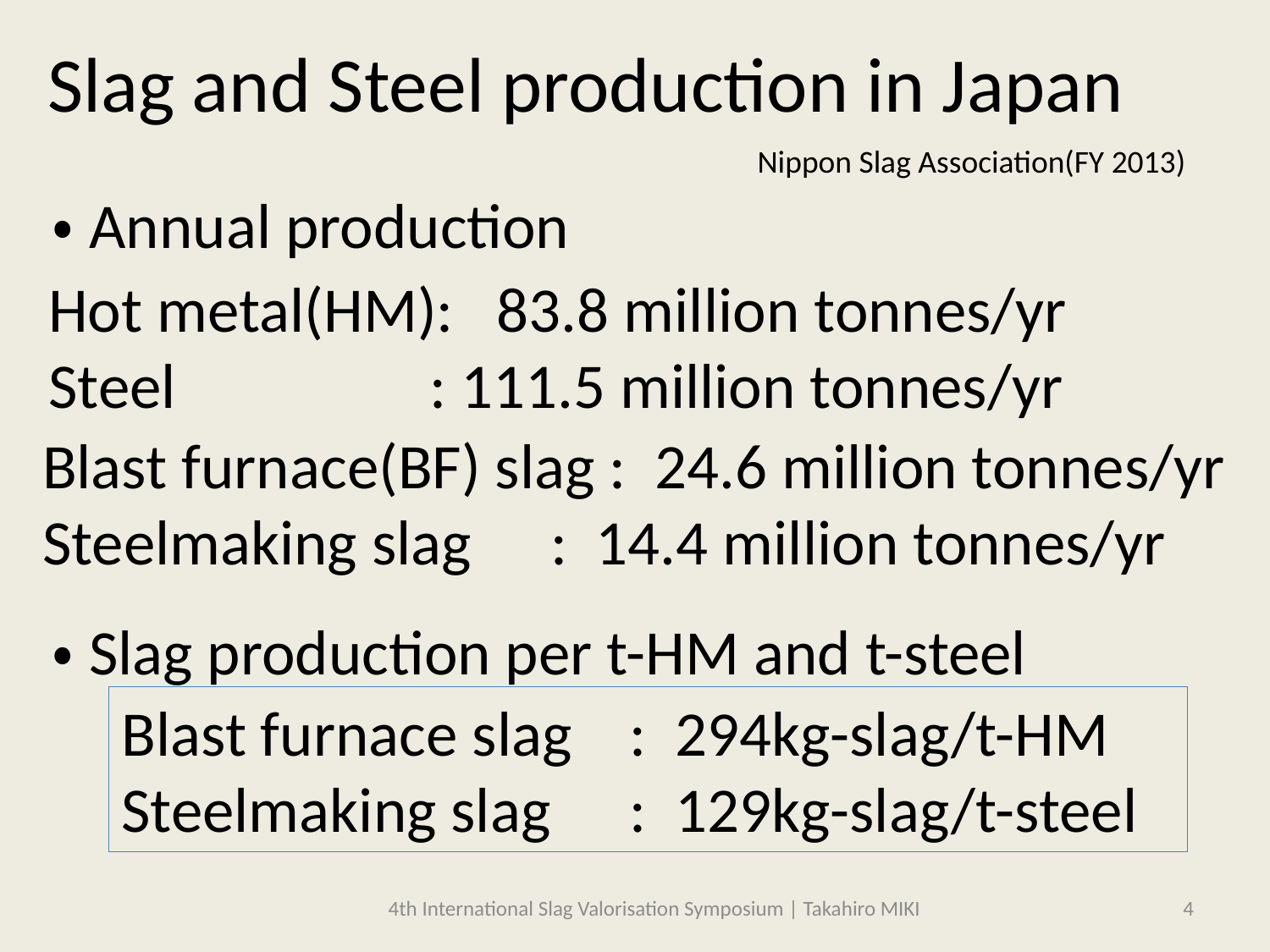

Slag and Steel production in Japan
Nippon Slag Association(FY 2013)
・Annual production
Hot metal(HM):   83.8 million tonnes/yr
Steel		: 111.5 million tonnes/yr
Blast furnace(BF) slag :  24.6 million tonnes/yr
Steelmaking slag  	:  14.4 million tonnes/yr
・Slag production per t-HM and t-steel
Blast furnace slag	:  294kg-slag/t-HM
Steelmaking slag  	:  129kg-slag/t-steel
4th International Slag Valorisation Symposium | Takahiro MIKI
4